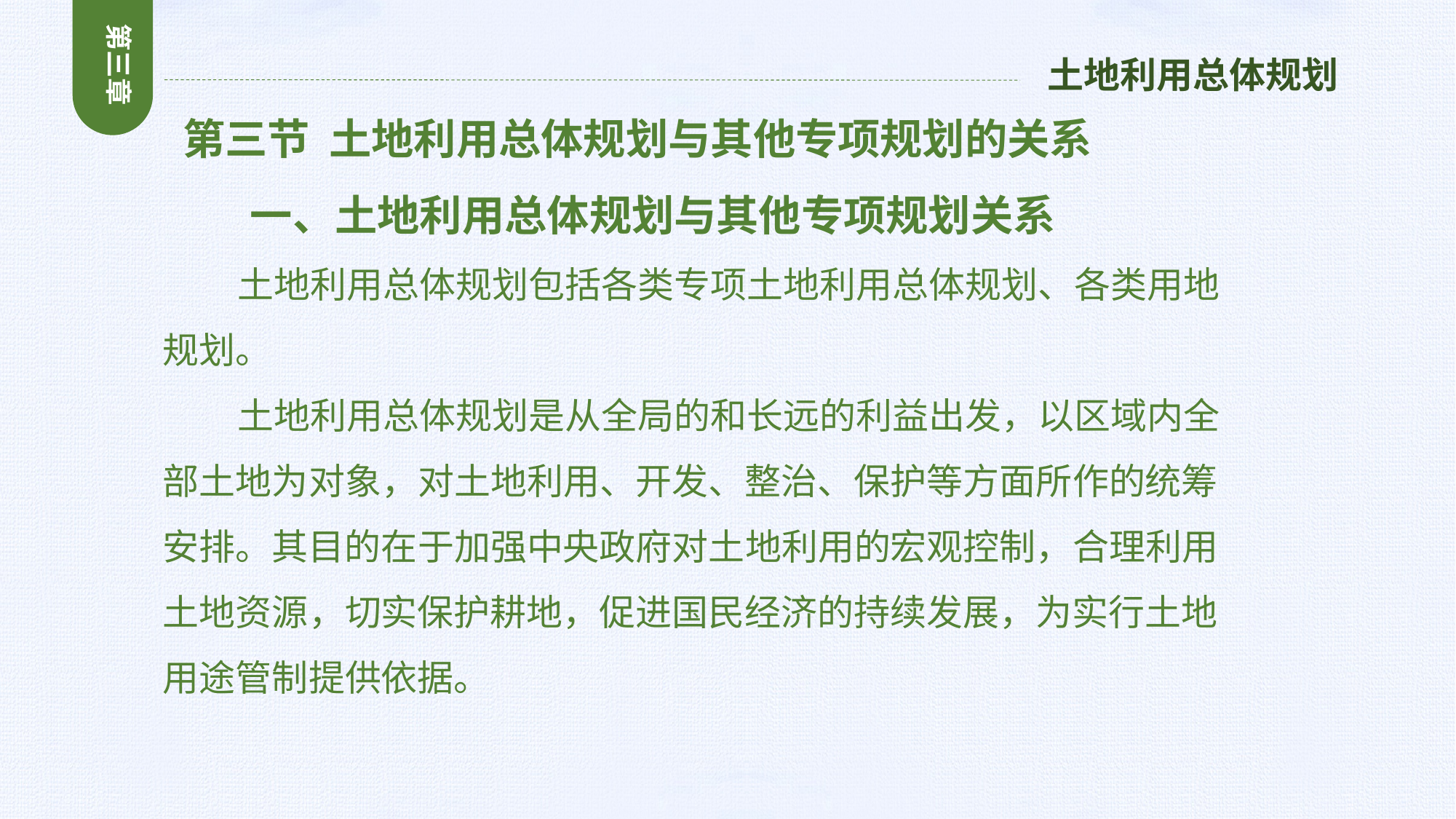

第三章
土地利用总体规划
 第三节  土地利用总体规划与其他专项规划的关系
        一、土地利用总体规划与其他专项规划关系
        土地利用总体规划包括各类专项土地利用总体规划、各类用地规划。
        土地利用总体规划是从全局的和长远的利益出发，以区域内全部土地为对象，对土地利用、开发、整治、保护等方面所作的统筹安排。其目的在于加强中央政府对土地利用的宏观控制，合理利用土地资源，切实保护耕地，促进国民经济的持续发展，为实行土地用途管制提供依据。